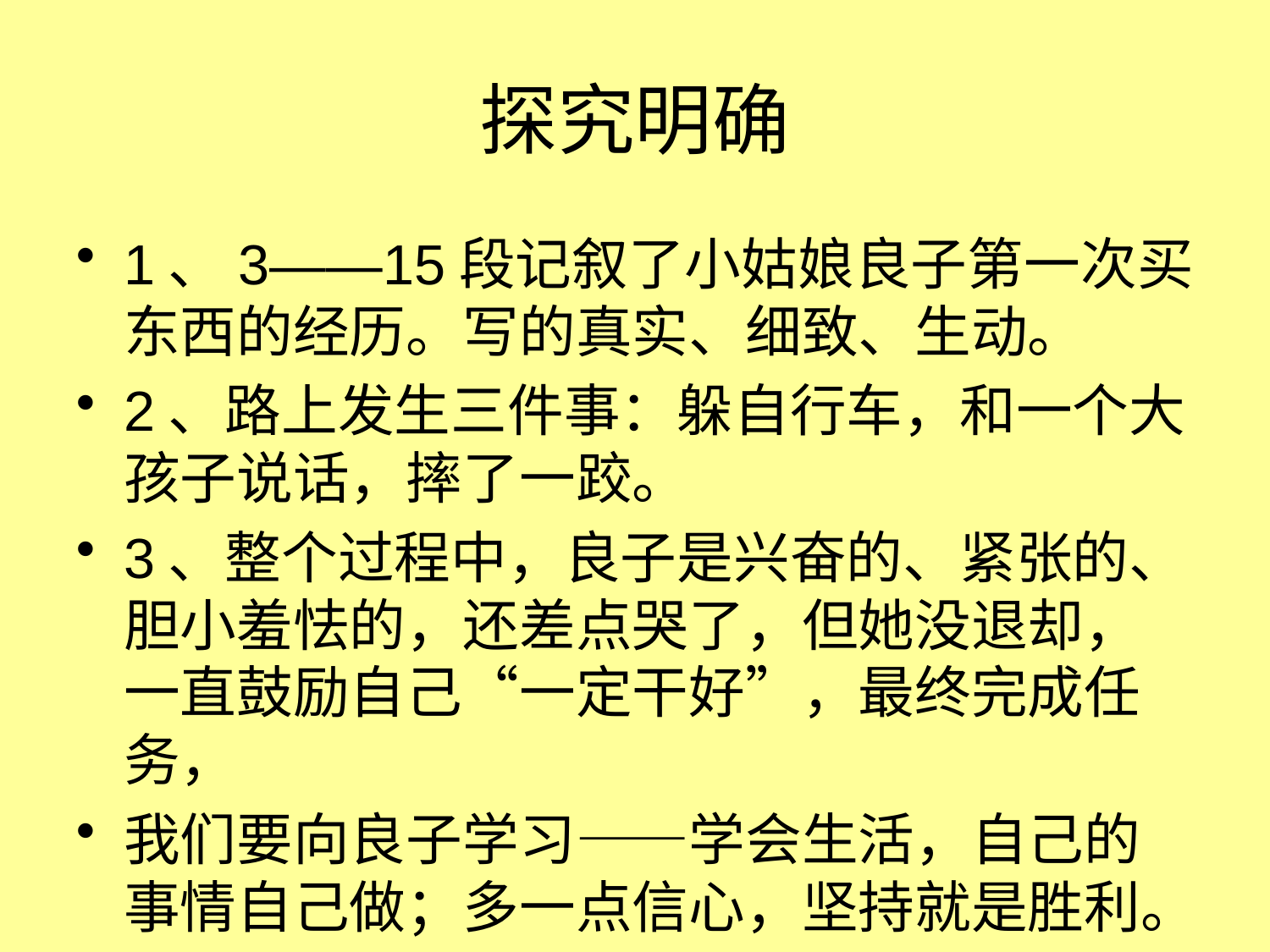

# 探究明确
1、3——15段记叙了小姑娘良子第一次买东西的经历。写的真实、细致、生动。
2、路上发生三件事：躲自行车，和一个大孩子说话，摔了一跤。
3、整个过程中，良子是兴奋的、紧张的、胆小羞怯的，还差点哭了，但她没退却，一直鼓励自己“一定干好”，最终完成任务，
我们要向良子学习——学会生活，自己的事情自己做；多一点信心，坚持就是胜利。